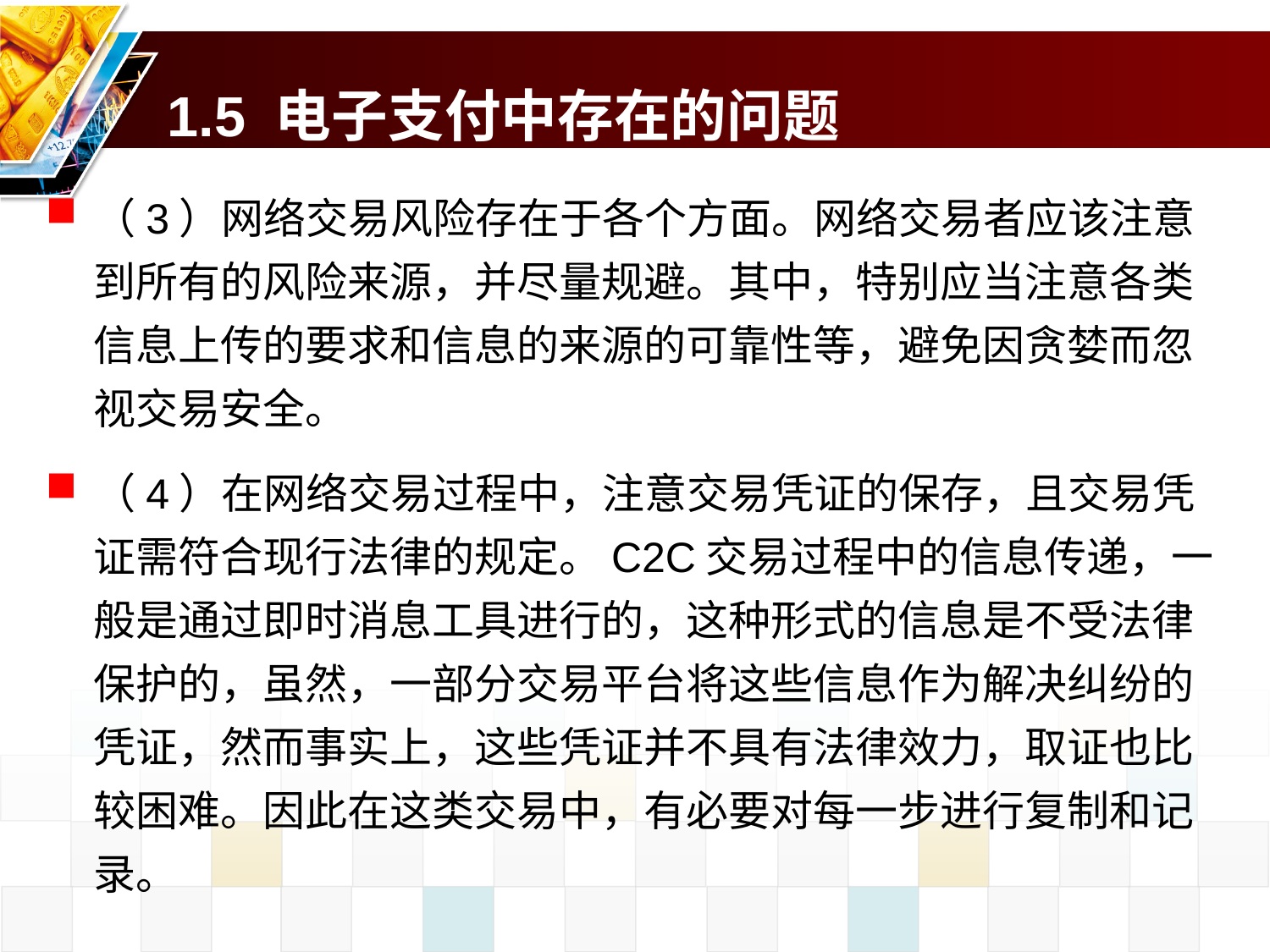

# 1.5 电子支付中存在的问题
（3）网络交易风险存在于各个方面。网络交易者应该注意到所有的风险来源，并尽量规避。其中，特别应当注意各类信息上传的要求和信息的来源的可靠性等，避免因贪婪而忽视交易安全。
（4）在网络交易过程中，注意交易凭证的保存，且交易凭证需符合现行法律的规定。C2C交易过程中的信息传递，一般是通过即时消息工具进行的，这种形式的信息是不受法律保护的，虽然，一部分交易平台将这些信息作为解决纠纷的凭证，然而事实上，这些凭证并不具有法律效力，取证也比较困难。因此在这类交易中，有必要对每一步进行复制和记录。